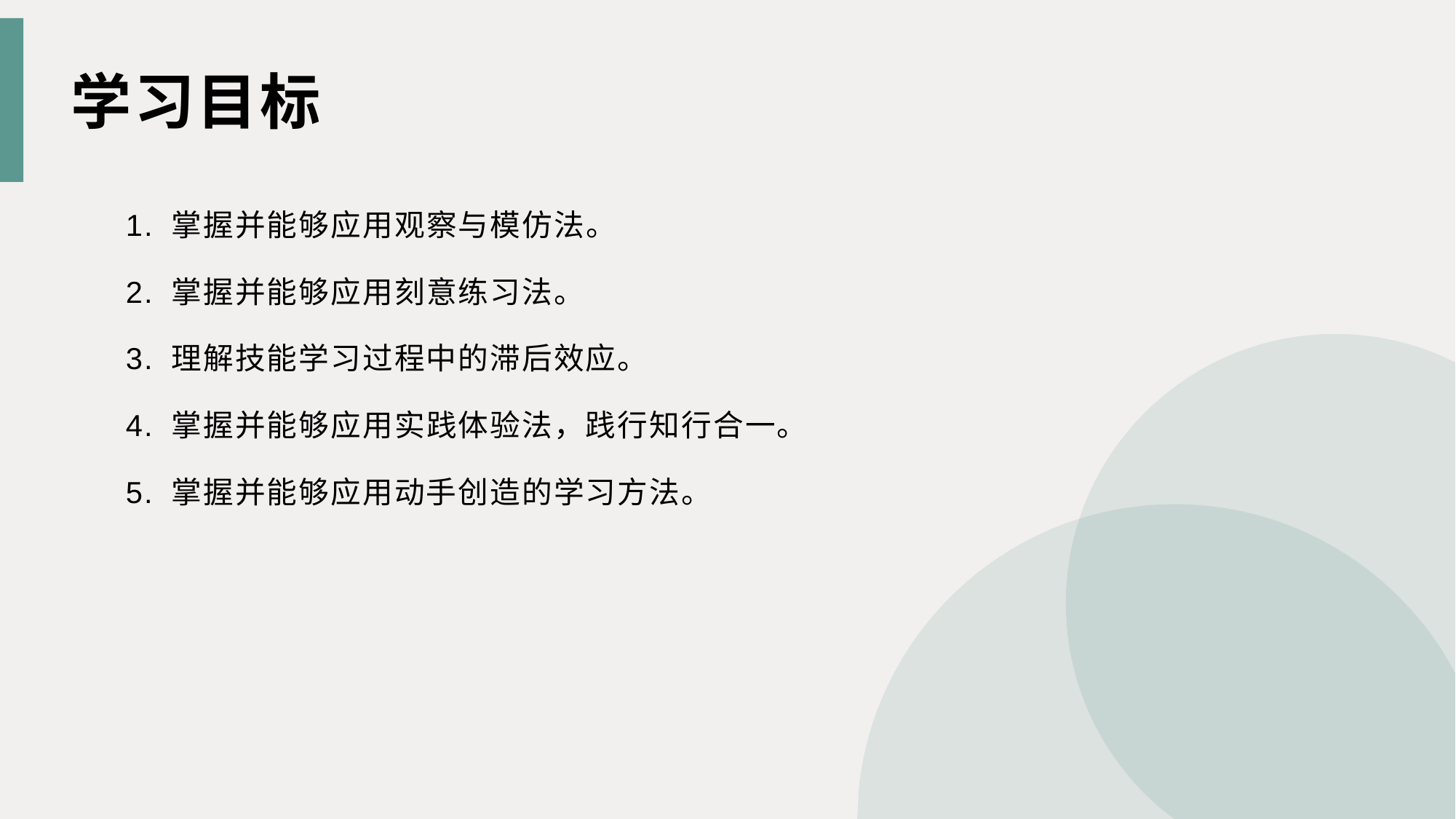

学习目标
1. 掌握并能够应用观察与模仿法。
2. 掌握并能够应用刻意练习法。
3. 理解技能学习过程中的滞后效应。
4. 掌握并能够应用实践体验法，践行知行合一。
5. 掌握并能够应用动手创造的学习方法。